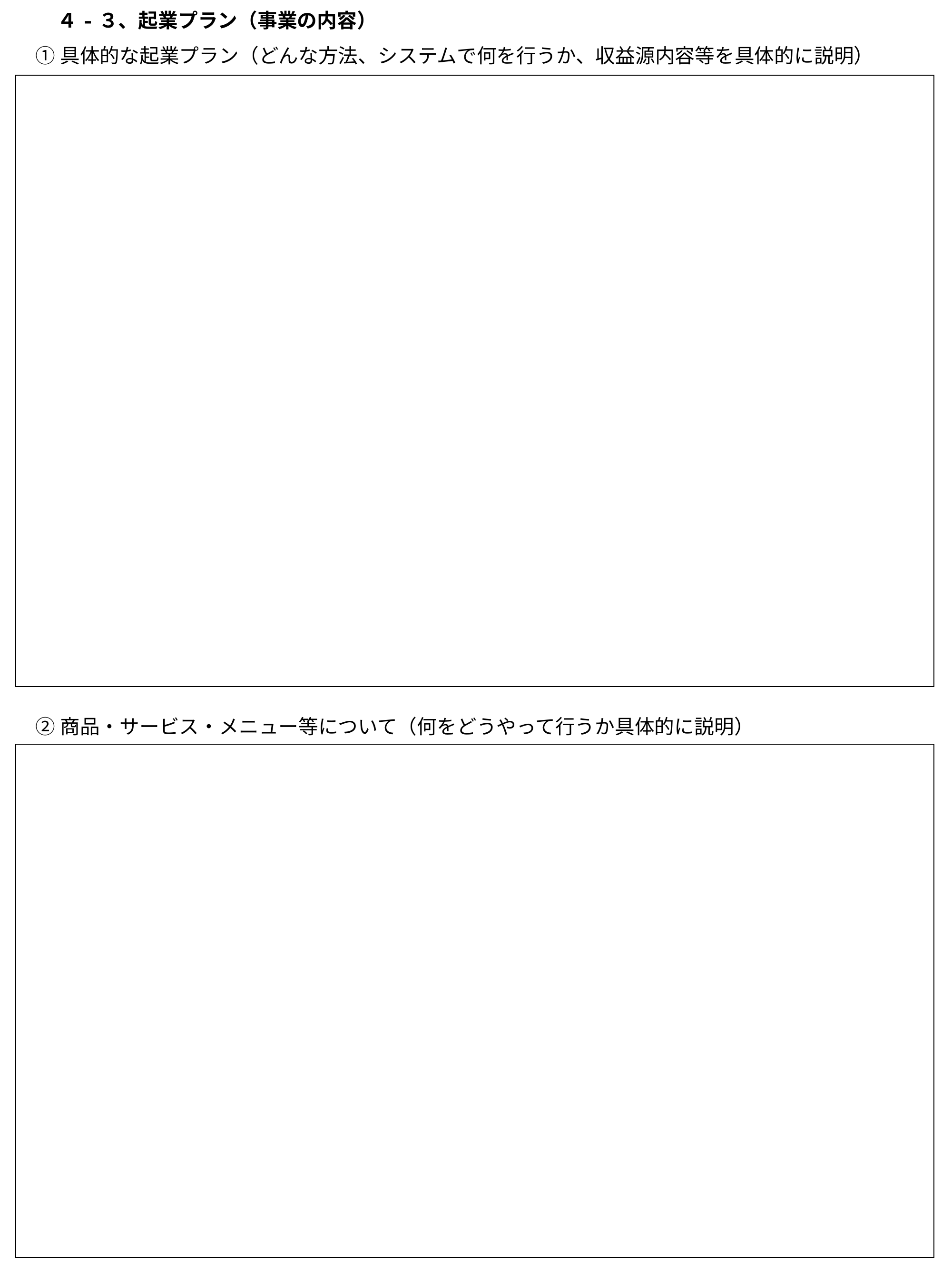

４-３、起業プラン（事業の内容）
①具体的な起業プラン（どんな方法、システムで何を行うか、収益源内容等を具体的に説明）
|  |
| --- |
②商品・サービス・メニュー等について（何をどうやって行うか具体的に説明）
|  |
| --- |